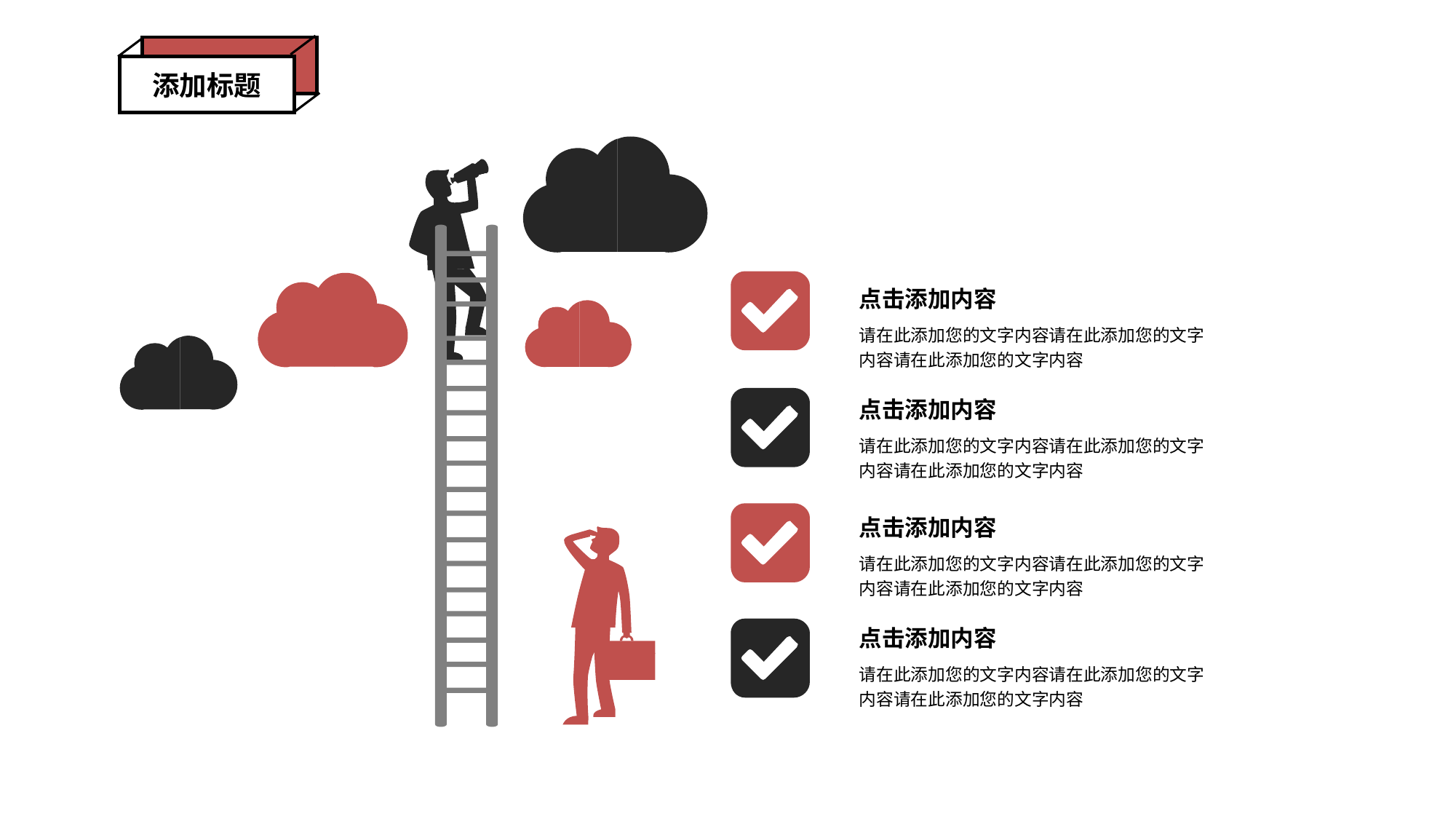

添加标题

点击添加内容
请在此添加您的文字内容请在此添加您的文字内容请在此添加您的文字内容
点击添加内容
请在此添加您的文字内容请在此添加您的文字内容请在此添加您的文字内容
点击添加内容
请在此添加您的文字内容请在此添加您的文字内容请在此添加您的文字内容
点击添加内容
请在此添加您的文字内容请在此添加您的文字内容请在此添加您的文字内容